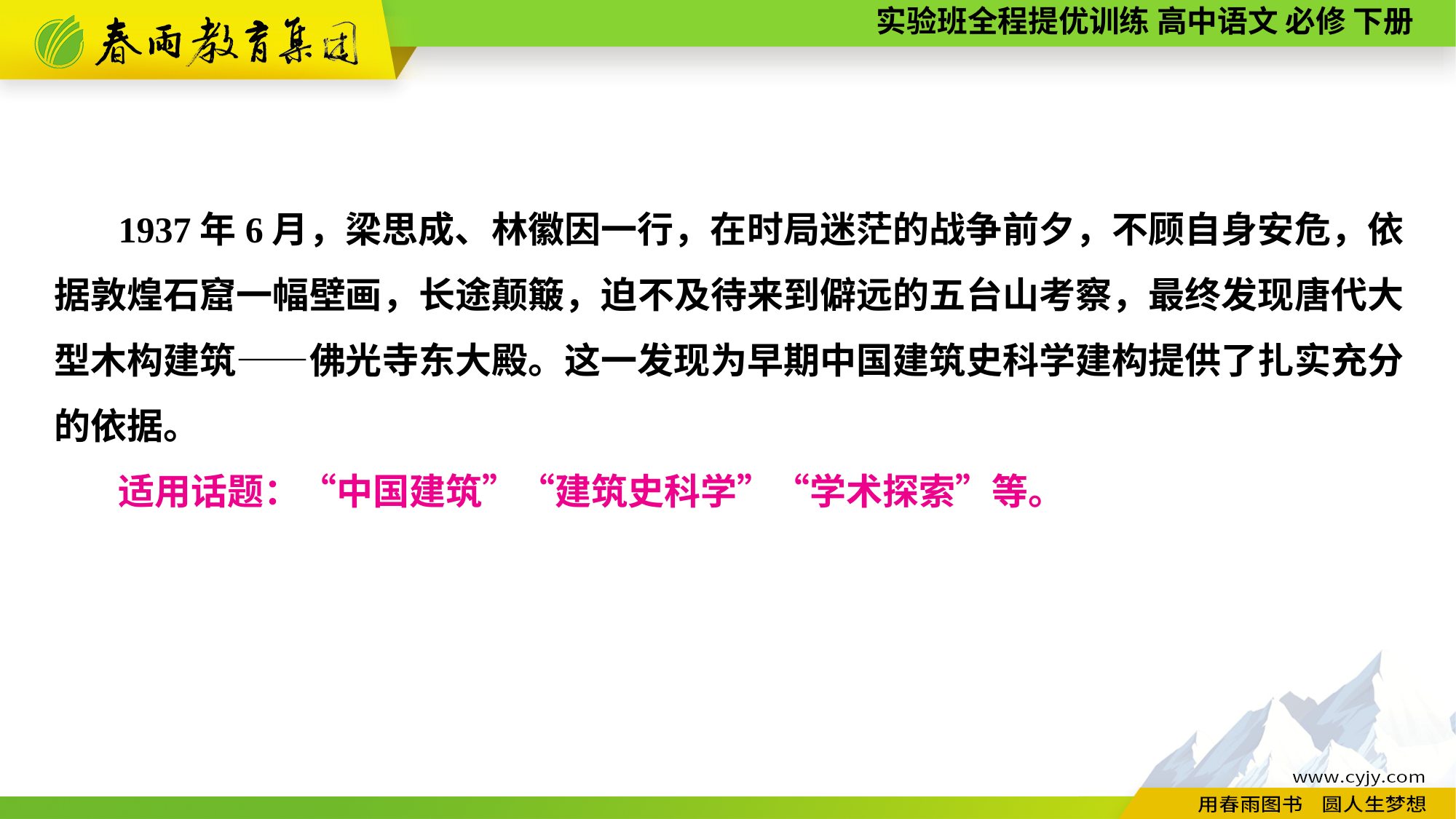

1937年6月，梁思成、林徽因一行，在时局迷茫的战争前夕，不顾自身安危，依据敦煌石窟一幅壁画，长途颠簸，迫不及待来到僻远的五台山考察，最终发现唐代大型木构建筑——佛光寺东大殿。这一发现为早期中国建筑史科学建构提供了扎实充分的依据。
适用话题：“中国建筑”“建筑史科学”“学术探索”等。